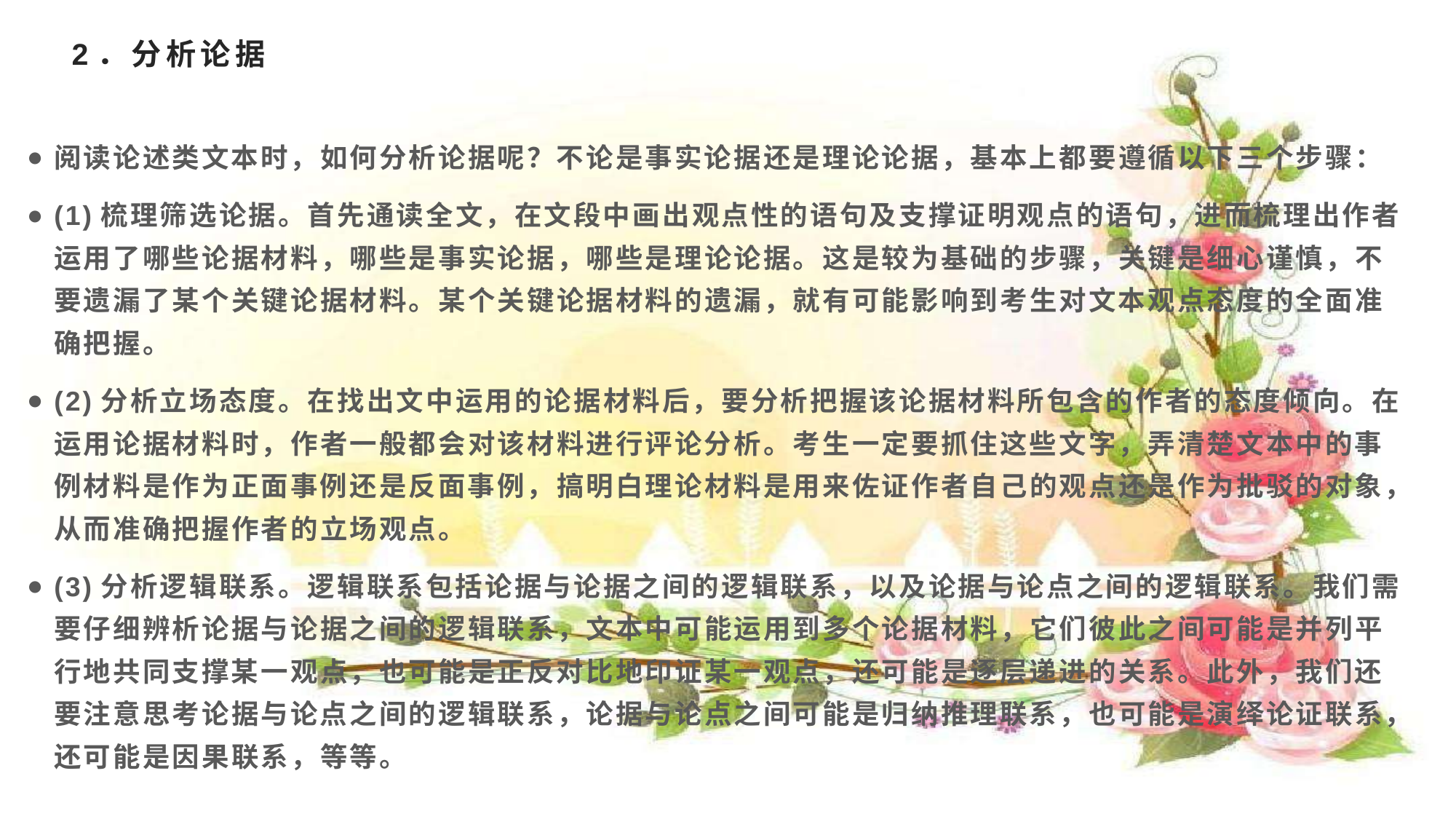

# 2．分析论据
阅读论述类文本时，如何分析论据呢？不论是事实论据还是理论论据，基本上都要遵循以下三个步骤：
(1)梳理筛选论据。首先通读全文，在文段中画出观点性的语句及支撑证明观点的语句，进而梳理出作者运用了哪些论据材料，哪些是事实论据，哪些是理论论据。这是较为基础的步骤，关键是细心谨慎，不要遗漏了某个关键论据材料。某个关键论据材料的遗漏，就有可能影响到考生对文本观点态度的全面准确把握。
(2)分析立场态度。在找出文中运用的论据材料后，要分析把握该论据材料所包含的作者的态度倾向。在运用论据材料时，作者一般都会对该材料进行评论分析。考生一定要抓住这些文字，弄清楚文本中的事例材料是作为正面事例还是反面事例，搞明白理论材料是用来佐证作者自己的观点还是作为批驳的对象，从而准确把握作者的立场观点。
(3)分析逻辑联系。逻辑联系包括论据与论据之间的逻辑联系，以及论据与论点之间的逻辑联系。我们需要仔细辨析论据与论据之间的逻辑联系，文本中可能运用到多个论据材料，它们彼此之间可能是并列平行地共同支撑某一观点，也可能是正反对比地印证某一观点，还可能是逐层递进的关系。此外，我们还要注意思考论据与论点之间的逻辑联系，论据与论点之间可能是归纳推理联系，也可能是演绎论证联系，还可能是因果联系，等等。